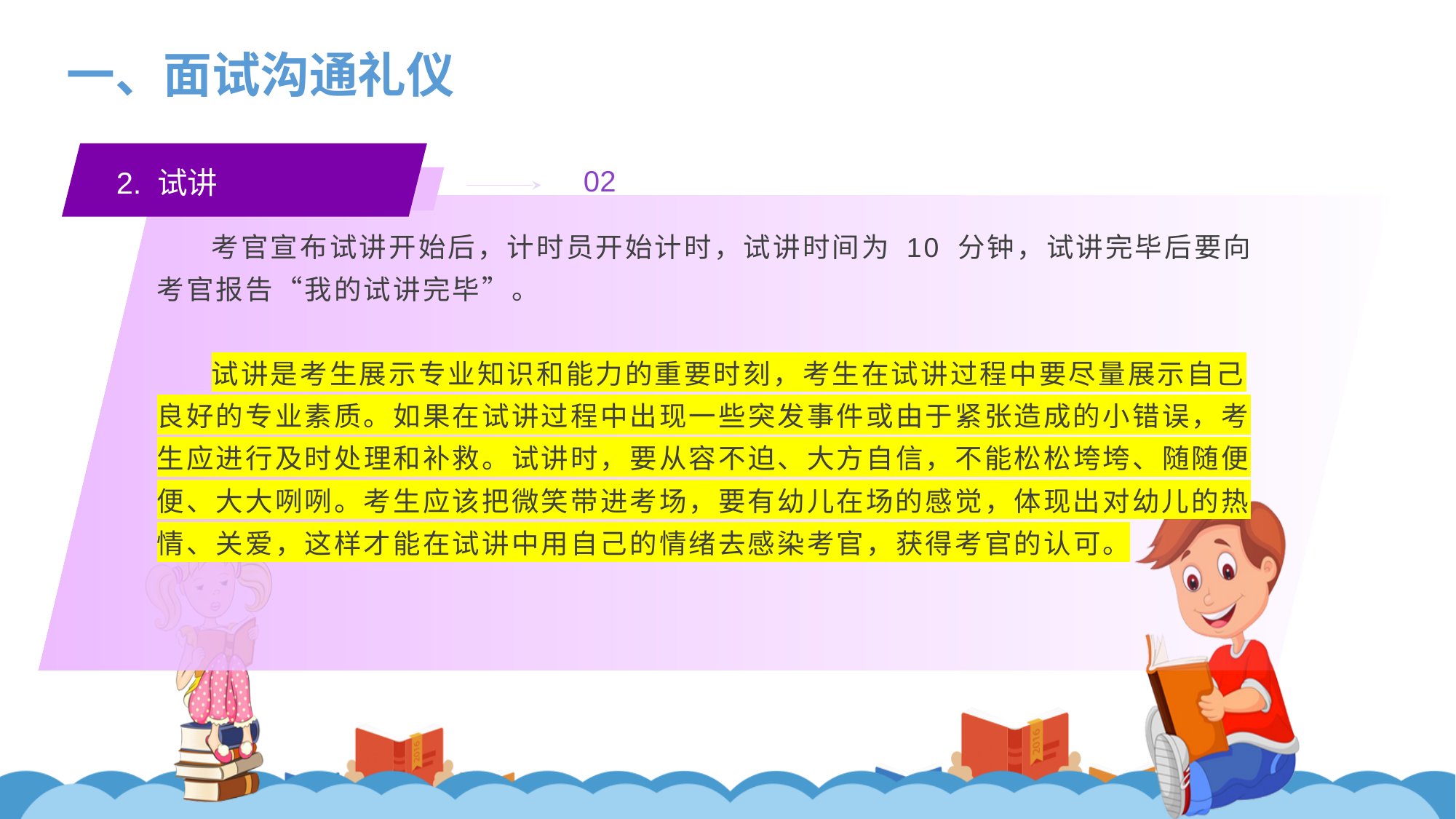

一、面试沟通礼仪

02
2. 试讲

考官宣布试讲开始后，计时员开始计时，试讲时间为 10 分钟，试讲完毕后要向考官报告“我的试讲完毕”。
试讲是考生展示专业知识和能力的重要时刻，考生在试讲过程中要尽量展示自己良好的专业素质。如果在试讲过程中出现一些突发事件或由于紧张造成的小错误，考生应进行及时处理和补救。试讲时，要从容不迫、大方自信，不能松松垮垮、随随便便、大大咧咧。考生应该把微笑带进考场，要有幼儿在场的感觉，体现出对幼儿的热情、关爱，这样才能在试讲中用自己的情绪去感染考官，获得考官的认可。